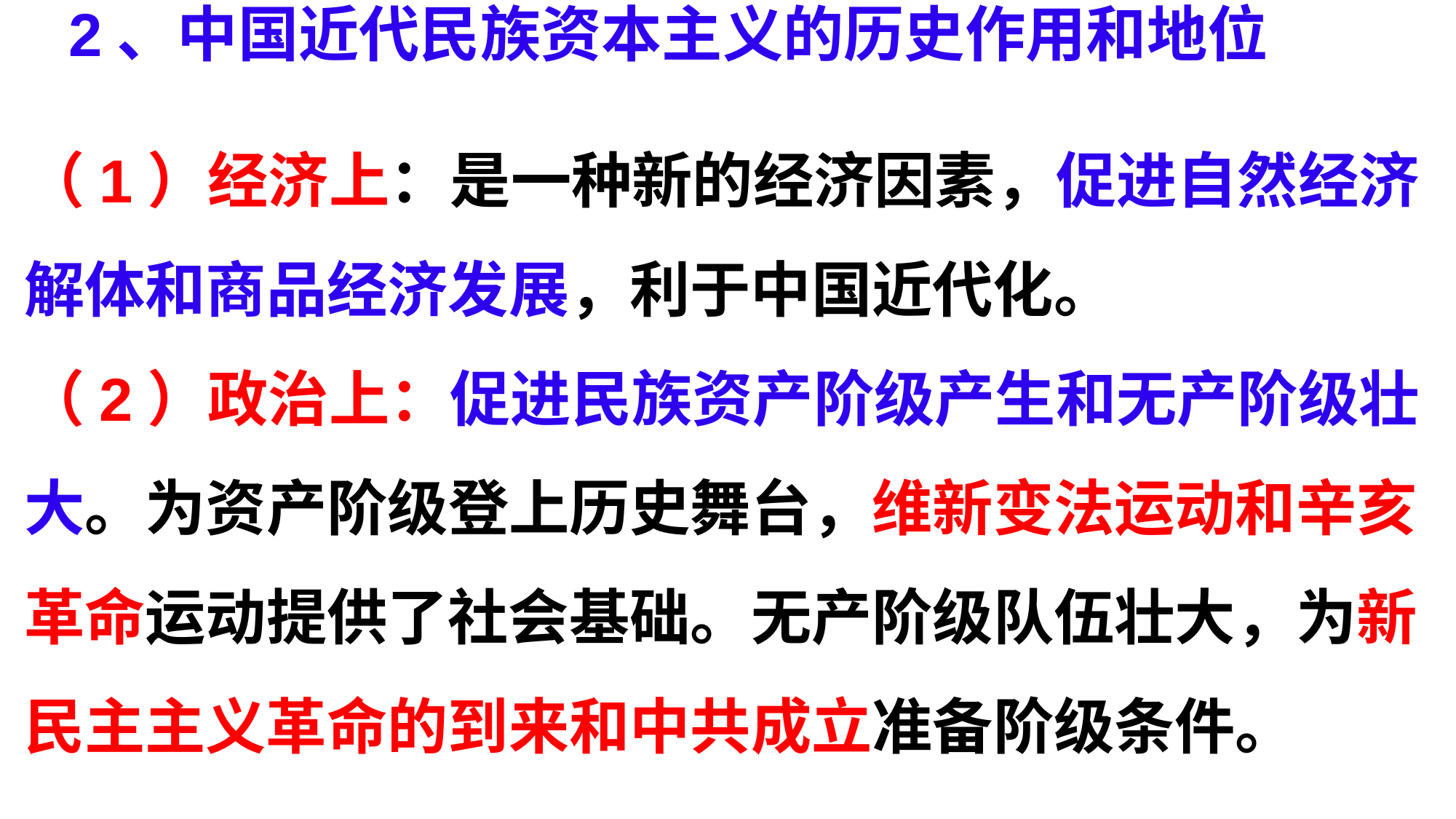

2、中国近代民族资本主义的历史作用和地位
（1）经济上：是一种新的经济因素，促进自然经济解体和商品经济发展，利于中国近代化。
（2）政治上：促进民族资产阶级产生和无产阶级壮大。为资产阶级登上历史舞台，维新变法运动和辛亥革命运动提供了社会基础。无产阶级队伍壮大，为新民主主义革命的到来和中共成立准备阶级条件。